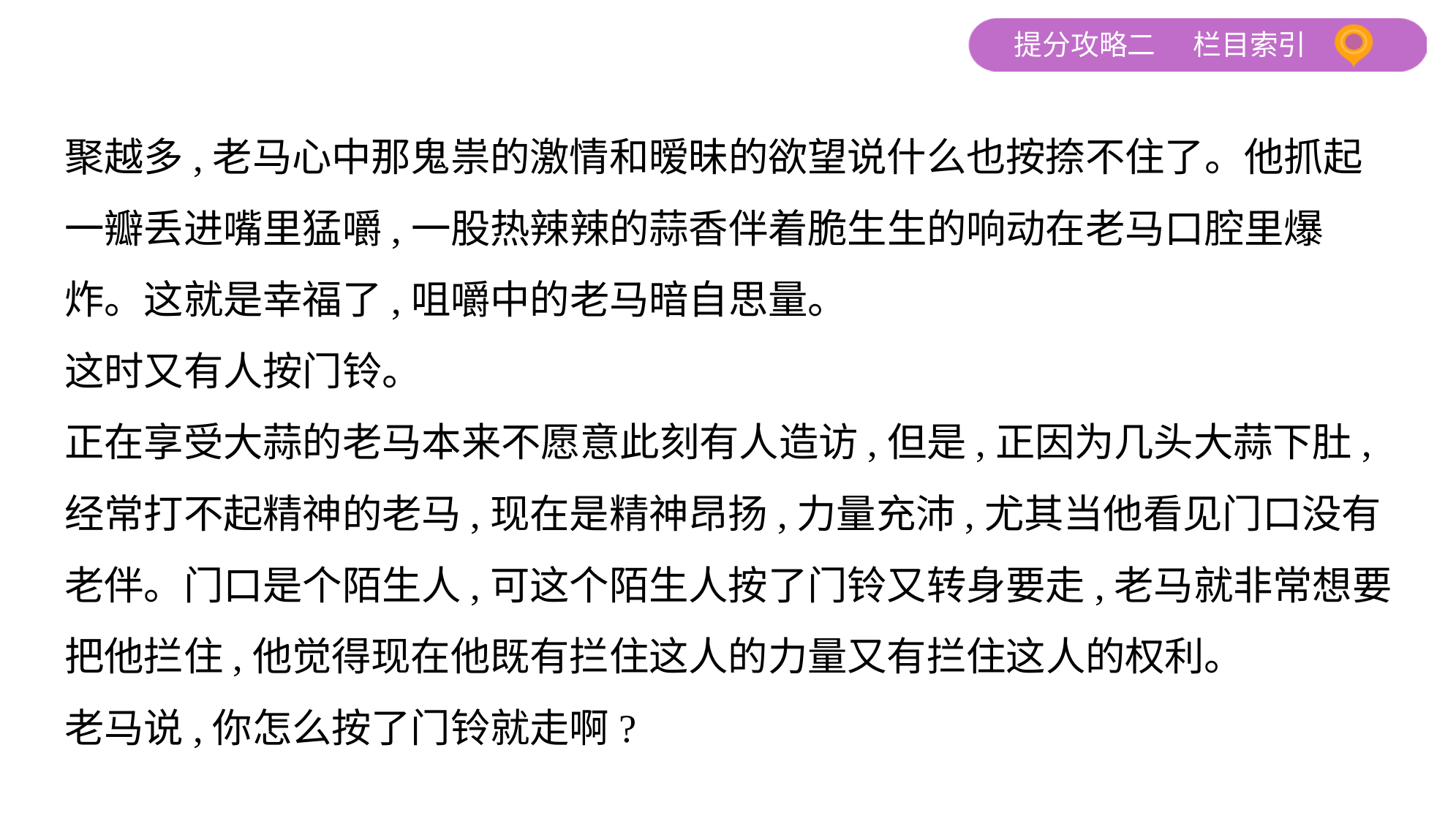

聚越多,老马心中那鬼祟的激情和暧昧的欲望说什么也按捺不住了。他抓起
一瓣丢进嘴里猛嚼,一股热辣辣的蒜香伴着脆生生的响动在老马口腔里爆
炸。这就是幸福了,咀嚼中的老马暗自思量。
这时又有人按门铃。
正在享受大蒜的老马本来不愿意此刻有人造访,但是,正因为几头大蒜下肚,
经常打不起精神的老马,现在是精神昂扬,力量充沛,尤其当他看见门口没有
老伴。门口是个陌生人,可这个陌生人按了门铃又转身要走,老马就非常想要
把他拦住,他觉得现在他既有拦住这人的力量又有拦住这人的权利。
老马说,你怎么按了门铃就走啊?